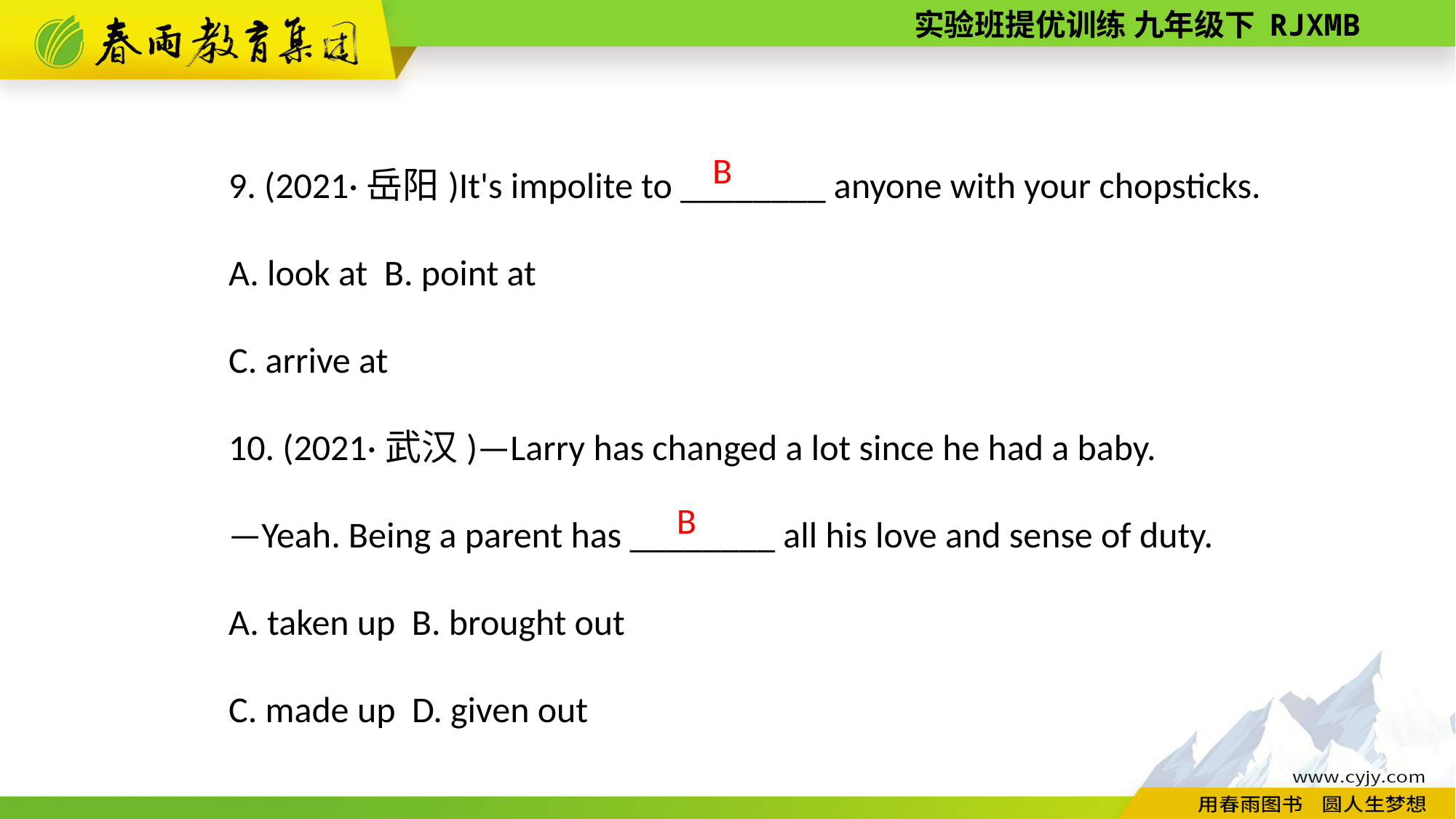

9. (2021·岳阳)It's impolite to ________ anyone with your chopsticks.
A. look at  B. point at
C. arrive at
10. (2021·武汉)—Larry has changed a lot since he had a baby.
—Yeah. Being a parent has ________ all his love and sense of duty.
A. taken up  B. brought out
C. made up  D. given out
B
B